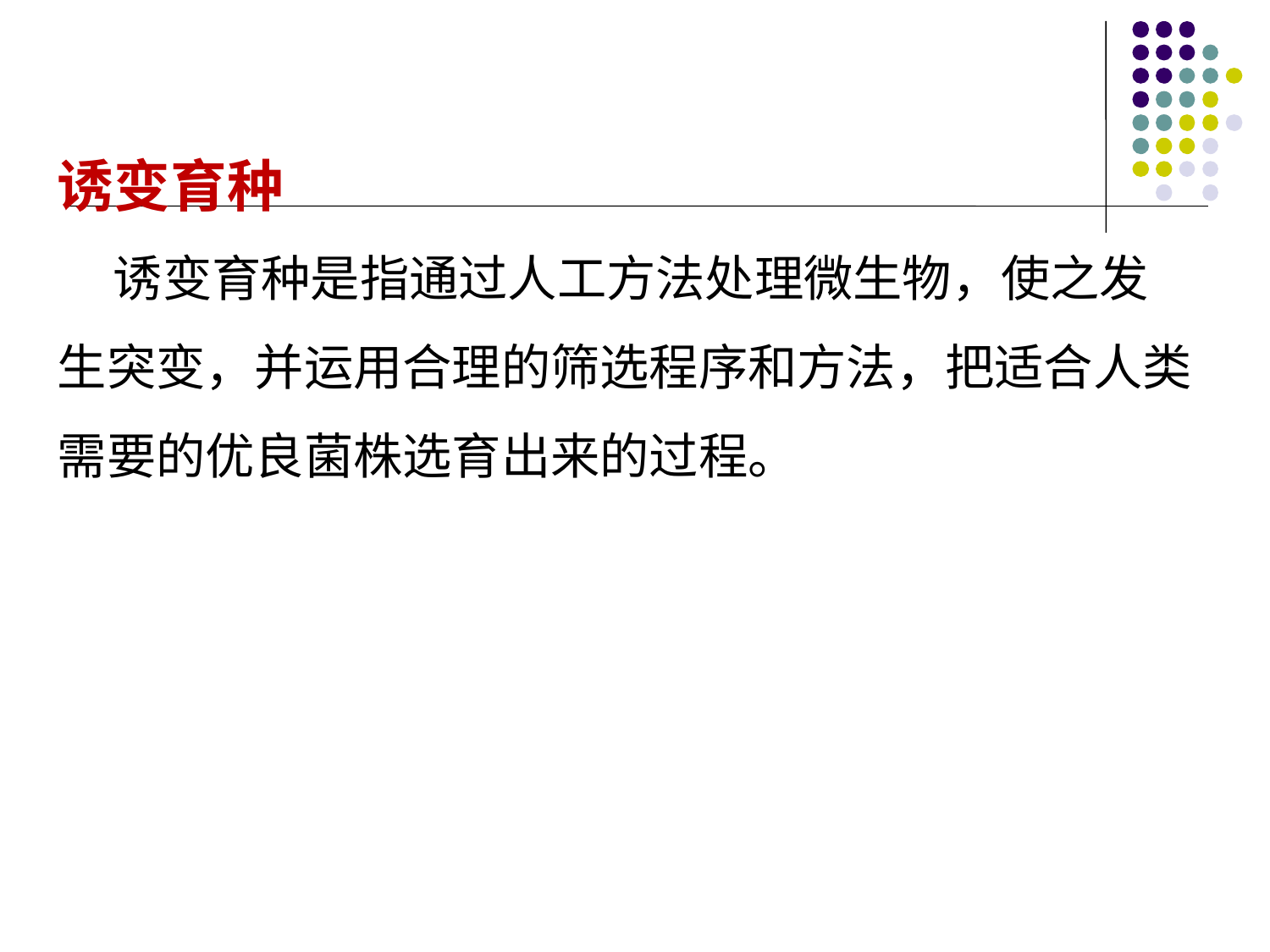

诱变育种
    诱变育种是指通过人工方法处理微生物，使之发生突变，并运用合理的筛选程序和方法，把适合人类需要的优良菌株选育出来的过程。